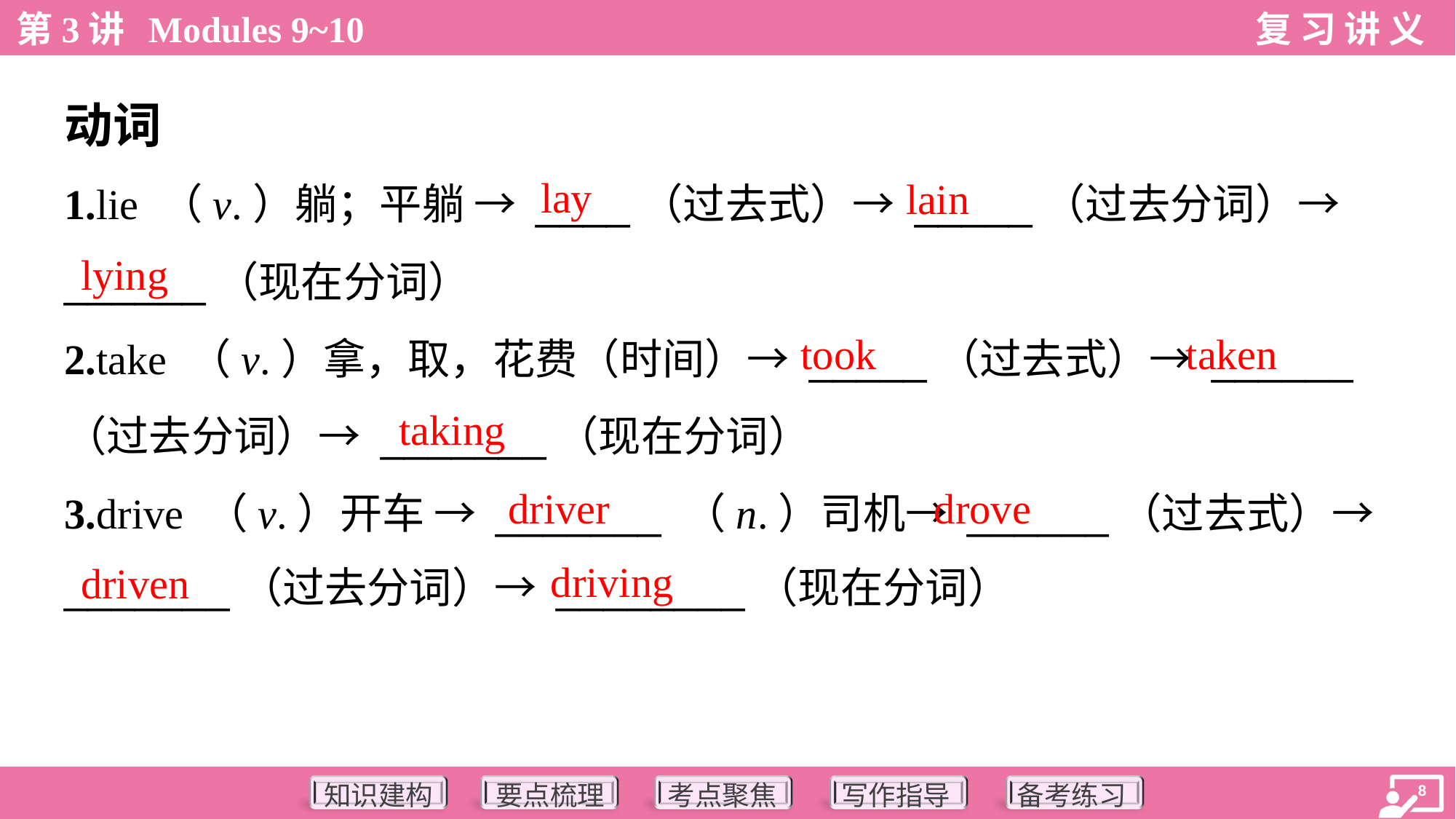

动词
lay
lain
1.lie （v.）躺；平躺 → ____（过去式）→ _____（过去分词）→
______（现在分词）
2.take （v.）拿，取，花费（时间）→ _____（过去式）→ ______
（过去分词）→ _______（现在分词）
3.drive （v.）开车 → _______ （n.）司机→ ______（过去式）→
_______（过去分词）→ ________（现在分词）
lying
took
taken
taking
driver
drove
driving
driven